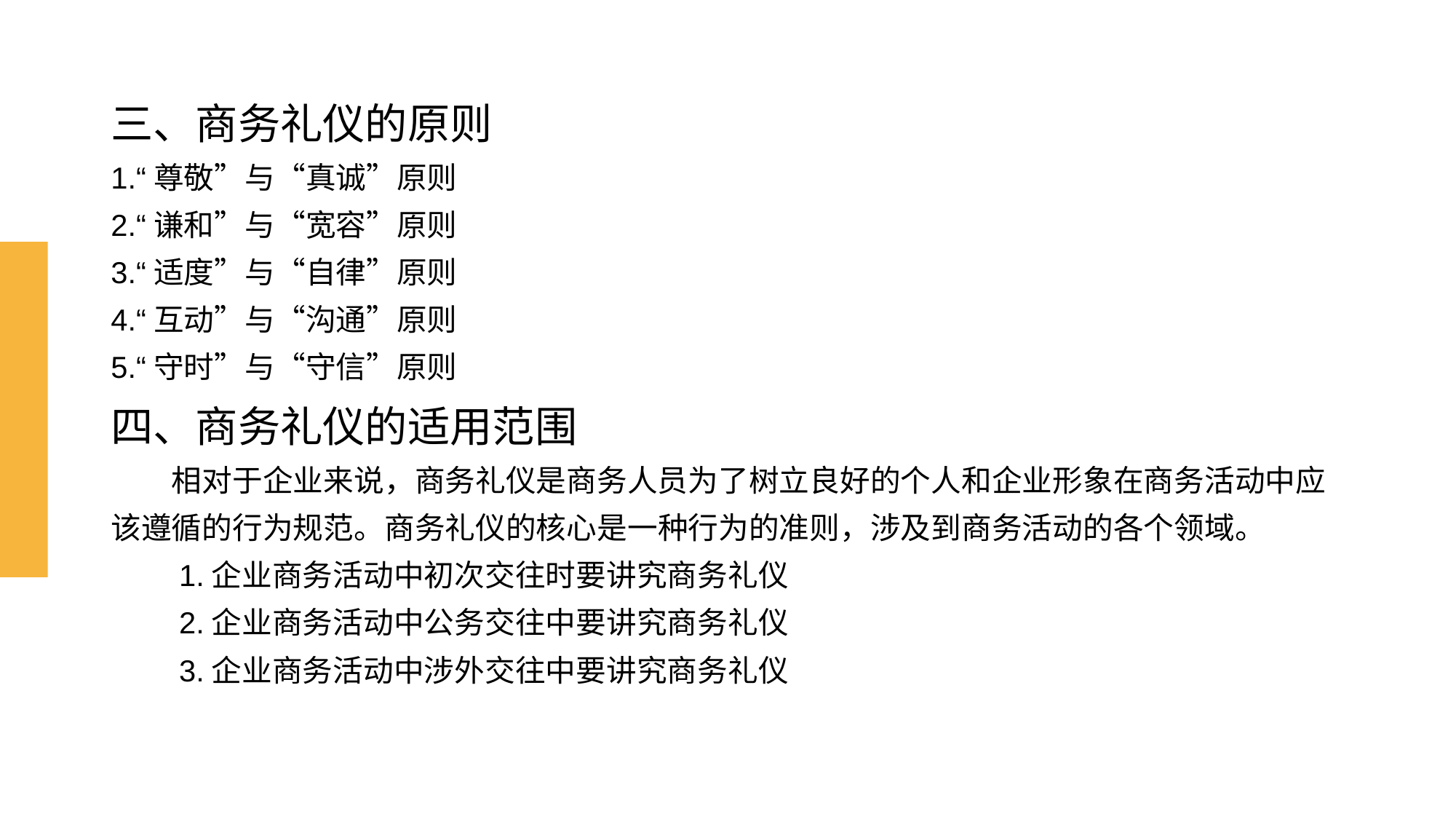

# 三、商务礼仪的原则
1.“尊敬”与“真诚”原则
2.“谦和”与“宽容”原则
3.“适度”与“自律”原则
4.“互动”与“沟通”原则
5.“守时”与“守信”原则
四、商务礼仪的适用范围
　　相对于企业来说，商务礼仪是商务人员为了树立良好的个人和企业形象在商务活动中应该遵循的行为规范。商务礼仪的核心是一种行为的准则，涉及到商务活动的各个领域。
　　1.企业商务活动中初次交往时要讲究商务礼仪
　　2.企业商务活动中公务交往中要讲究商务礼仪
　　3.企业商务活动中涉外交往中要讲究商务礼仪